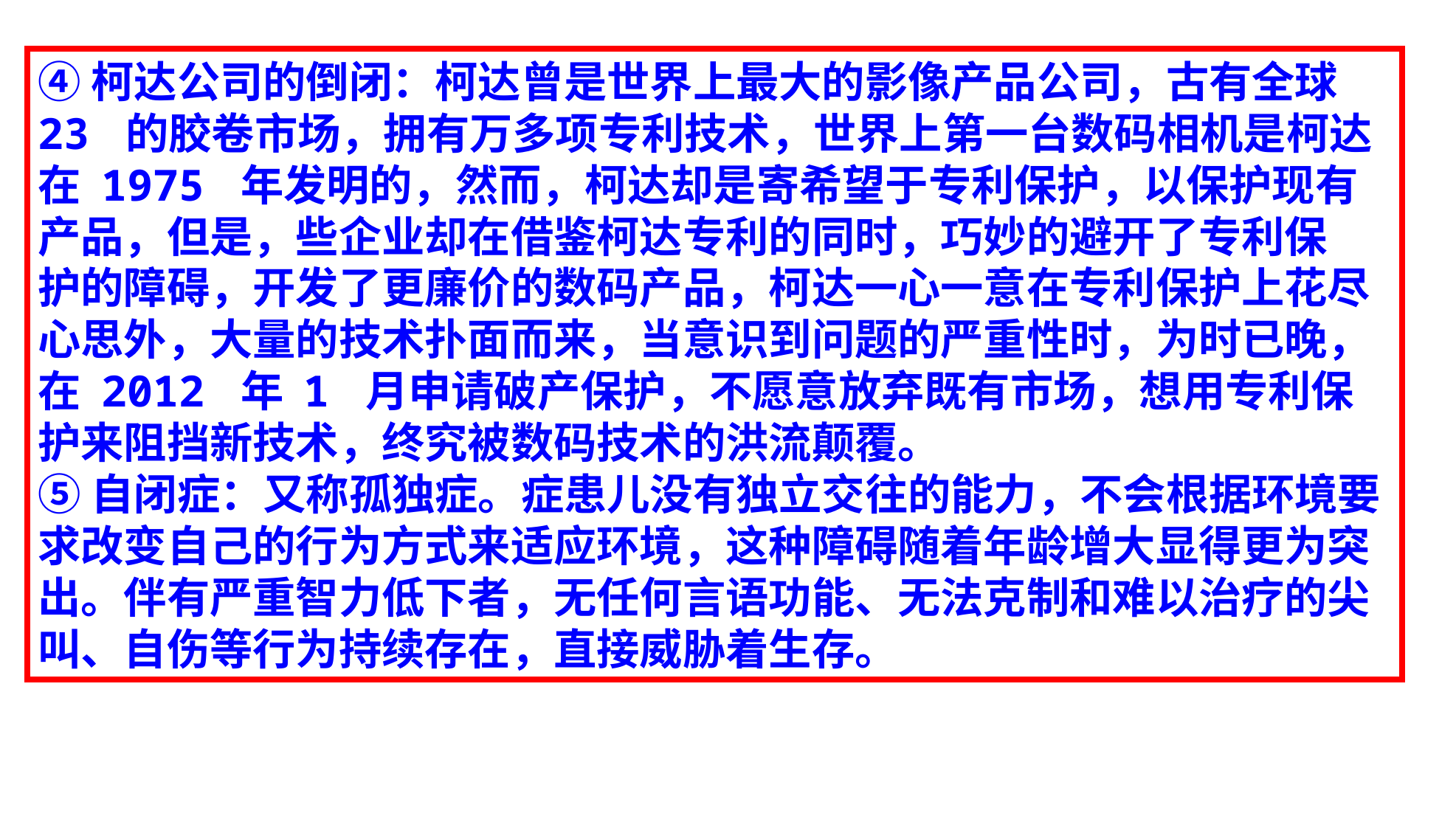

④柯达公司的倒闭：柯达曾是世界上最大的影像产品公司，古有全球 23 的胶卷市场，拥有万多项专利技术，世界上第一台数码相机是柯达在 1975 年发明的，然而，柯达却是寄希望于专利保护，以保护现有产品，但是，些企业却在借鉴柯达专利的同时，巧妙的避开了专利保
护的障碍，开发了更廉价的数码产品，柯达一心一意在专利保护上花尽心思外，大量的技术扑面而来，当意识到问题的严重性时，为时已晚，在 2012 年 1 月申请破产保护，不愿意放弃既有市场，想用专利保护来阻挡新技术，终究被数码技术的洪流颠覆。
⑤自闭症：又称孤独症。症患儿没有独立交往的能力，不会根据环境要求改变自己的行为方式来适应环境，这种障碍随着年龄增大显得更为突出。伴有严重智力低下者，无任何言语功能、无法克制和难以治疗的尖叫、自伤等行为持续存在，直接威胁着生存。